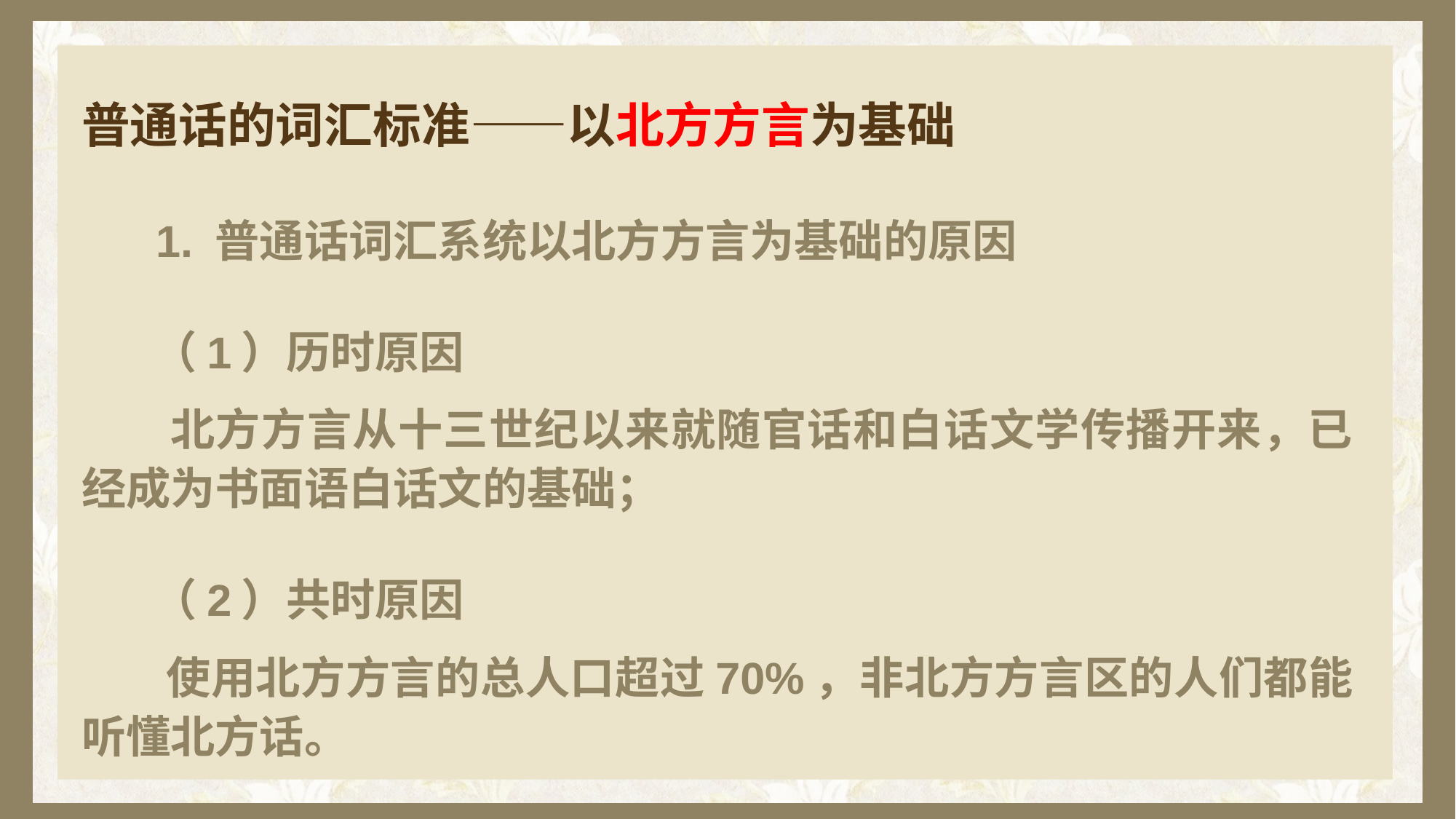

# 普通话的词汇标准——以北方方言为基础
      1. 普通话词汇系统以北方方言为基础的原因

      （1）历时原因
       北方方言从十三世纪以来就随官话和白话文学传播开来，已经成为书面语白话文的基础；

      （2）共时原因
       使用北方方言的总人口超过70%，非北方方言区的人们都能听懂北方话。